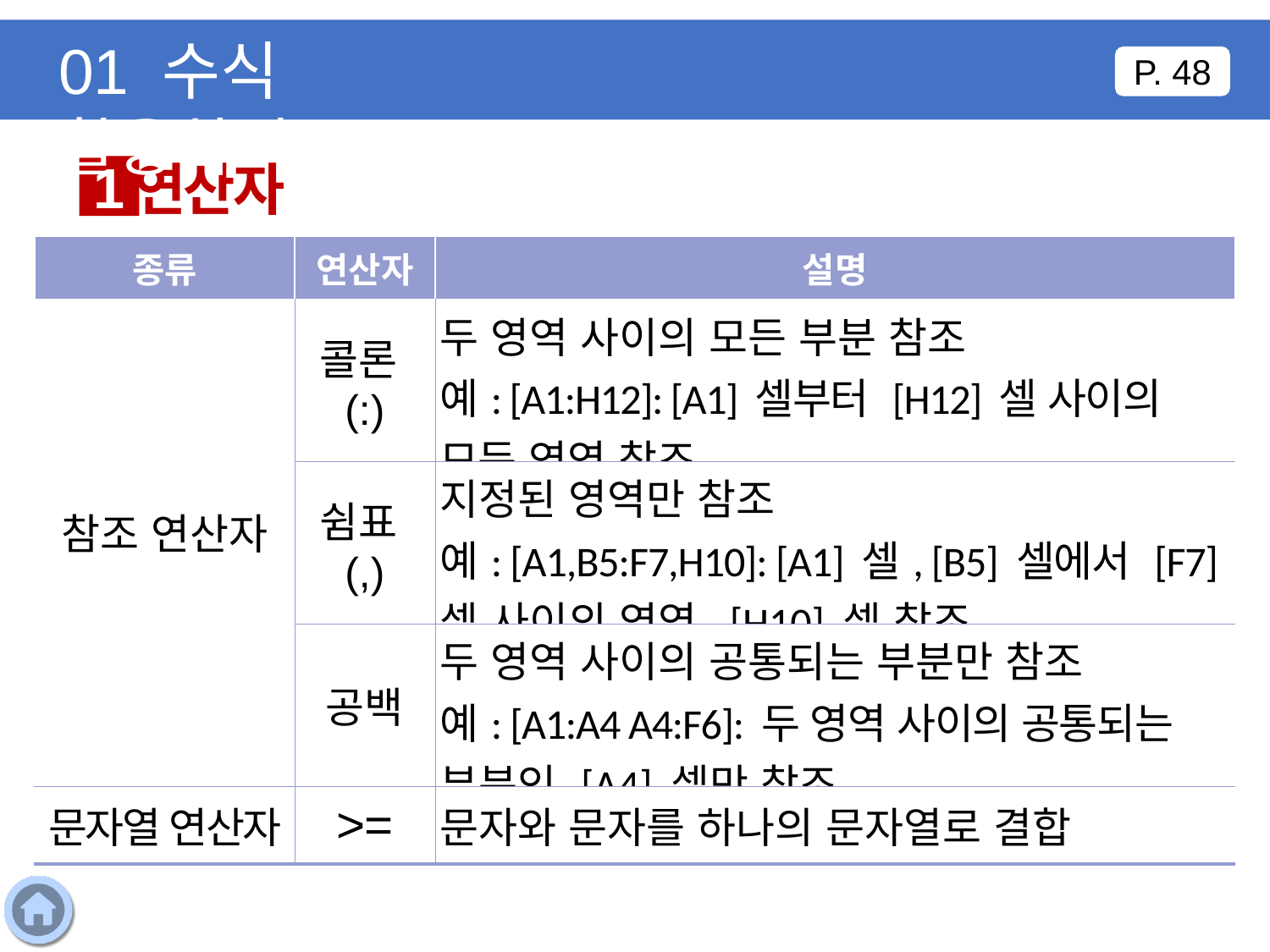

01 수식 활용하기
P. 48
연산자
1
| 종류 | 연산자 | 설명 |
| --- | --- | --- |
| 참조 연산자 | 콜론(:) | 두 영역 사이의 모든 부분 참조 예: [A1:H12]: [A1] 셀부터 [H12] 셀 사이의 모든 영역 참조 |
|  | 쉼표(,) | 지정된 영역만 참조 예: [A1,B5:F7,H10]: [A1] 셀, [B5] 셀에서 [F7] 셀 사이의 영역, [H10] 셀 참조 |
|  | 공백 | 두 영역 사이의 공통되는 부분만 참조 예: [A1:A4 A4:F6]: 두 영역 사이의 공통되는 부분인 [A4] 셀만 참조 |
| 문자열 연산자 | >= | 문자와 문자를 하나의 문자열로 결합 |